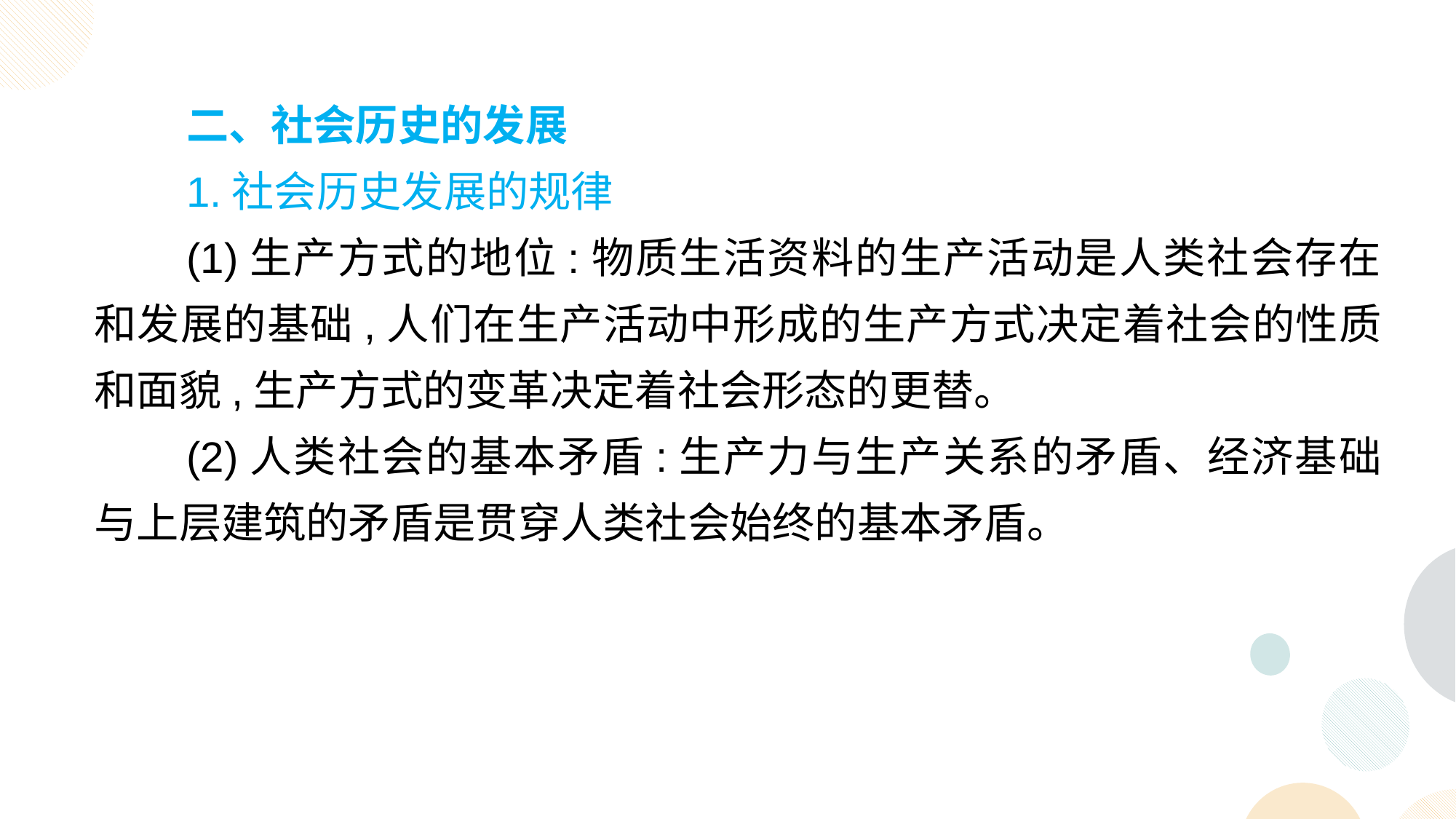

二、社会历史的发展
1.社会历史发展的规律
(1)生产方式的地位:物质生活资料的生产活动是人类社会存在和发展的基础,人们在生产活动中形成的生产方式决定着社会的性质和面貌,生产方式的变革决定着社会形态的更替。
(2)人类社会的基本矛盾:生产力与生产关系的矛盾、经济基础与上层建筑的矛盾是贯穿人类社会始终的基本矛盾。